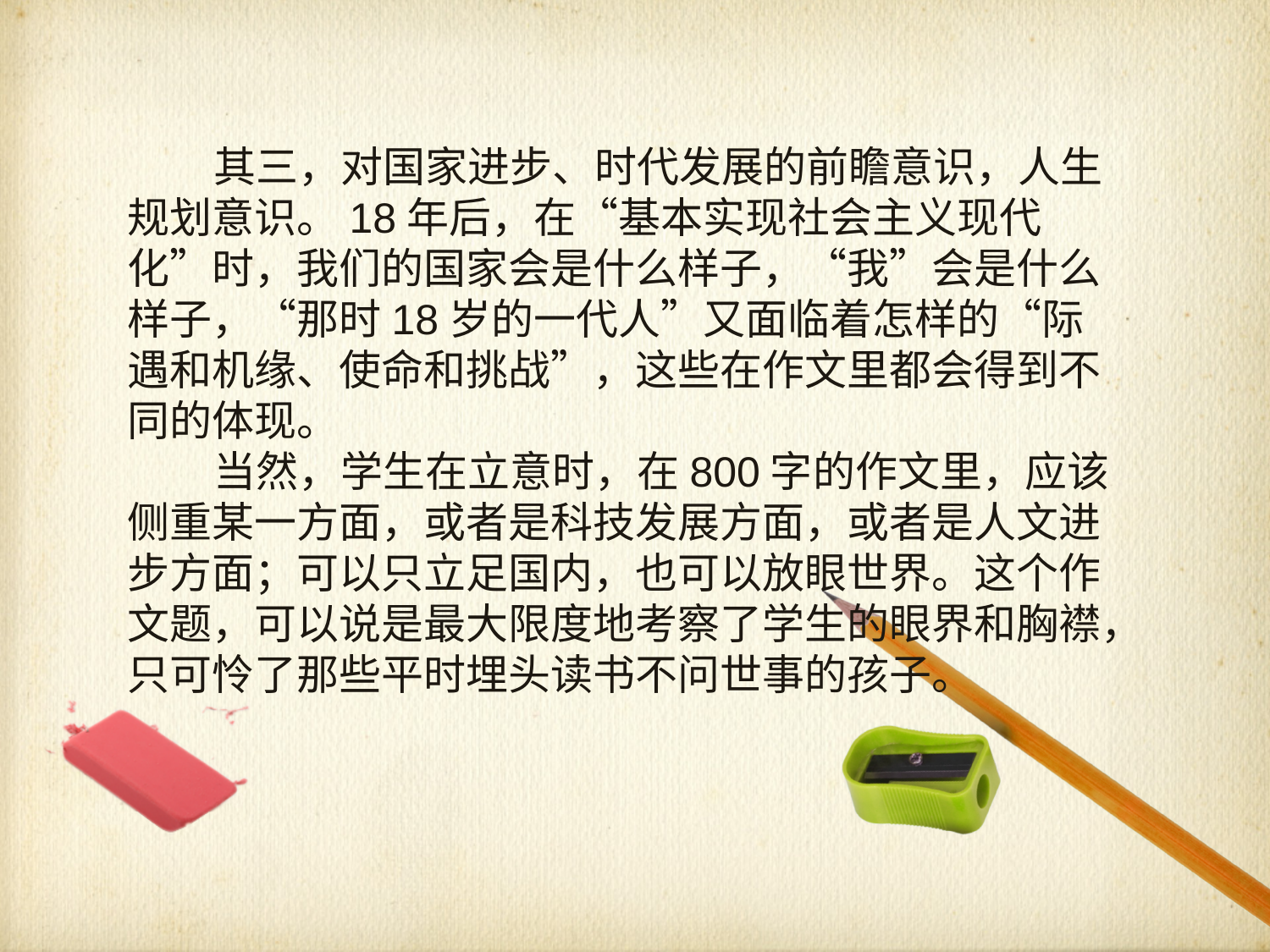

其三，对国家进步、时代发展的前瞻意识，人生规划意识。18年后，在“基本实现社会主义现代化”时，我们的国家会是什么样子，“我”会是什么样子，“那时18岁的一代人”又面临着怎样的“际遇和机缘、使命和挑战”，这些在作文里都会得到不同的体现。
        当然，学生在立意时，在800字的作文里，应该侧重某一方面，或者是科技发展方面，或者是人文进步方面；可以只立足国内，也可以放眼世界。这个作文题，可以说是最大限度地考察了学生的眼界和胸襟，只可怜了那些平时埋头读书不问世事的孩子。